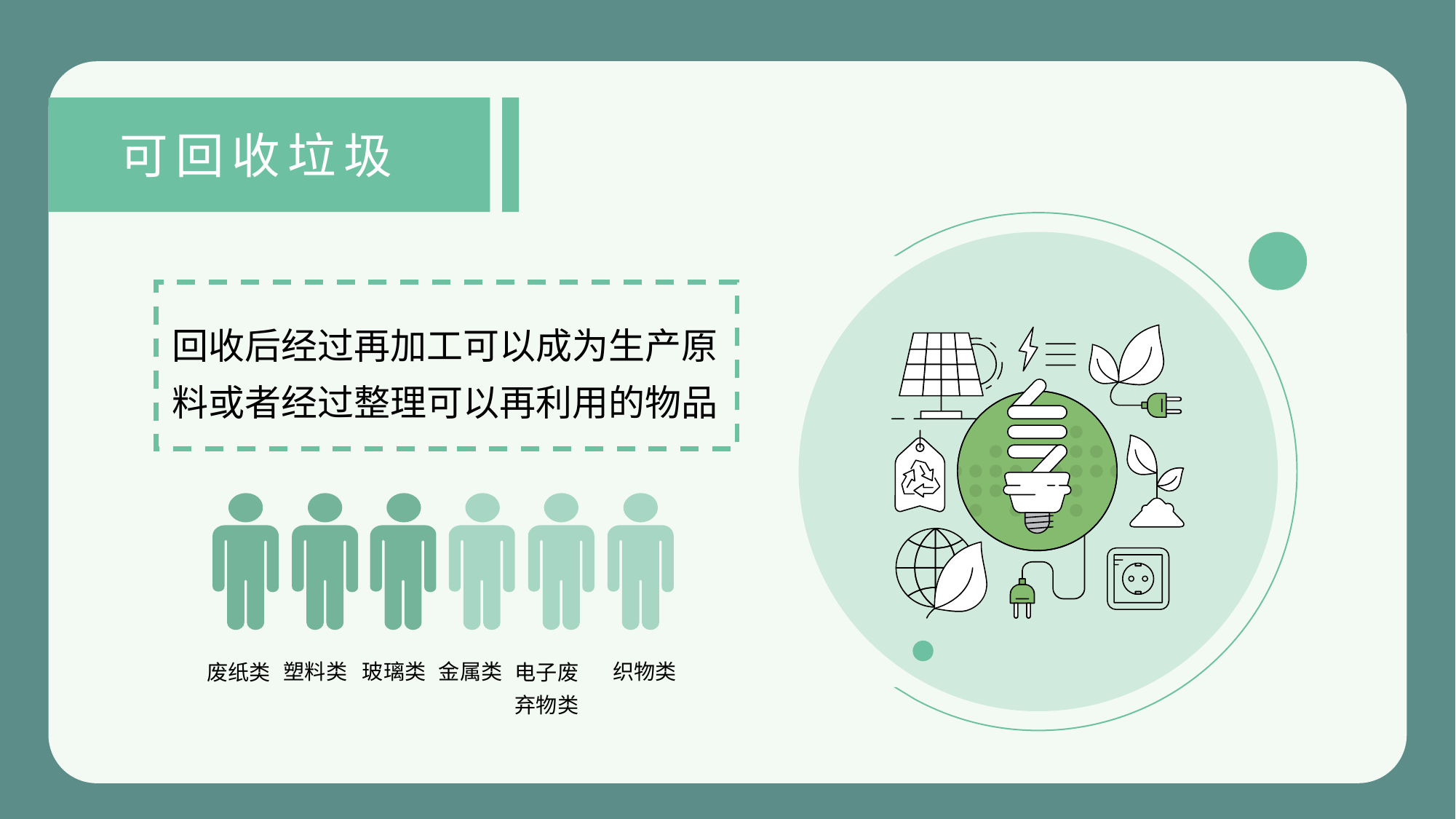

可回收垃圾

回收后经过再加工可以成为生产原料或者经过整理可以再利用的物品

玻璃类
金属类
织物类
塑料类
电子废弃物类
废纸类